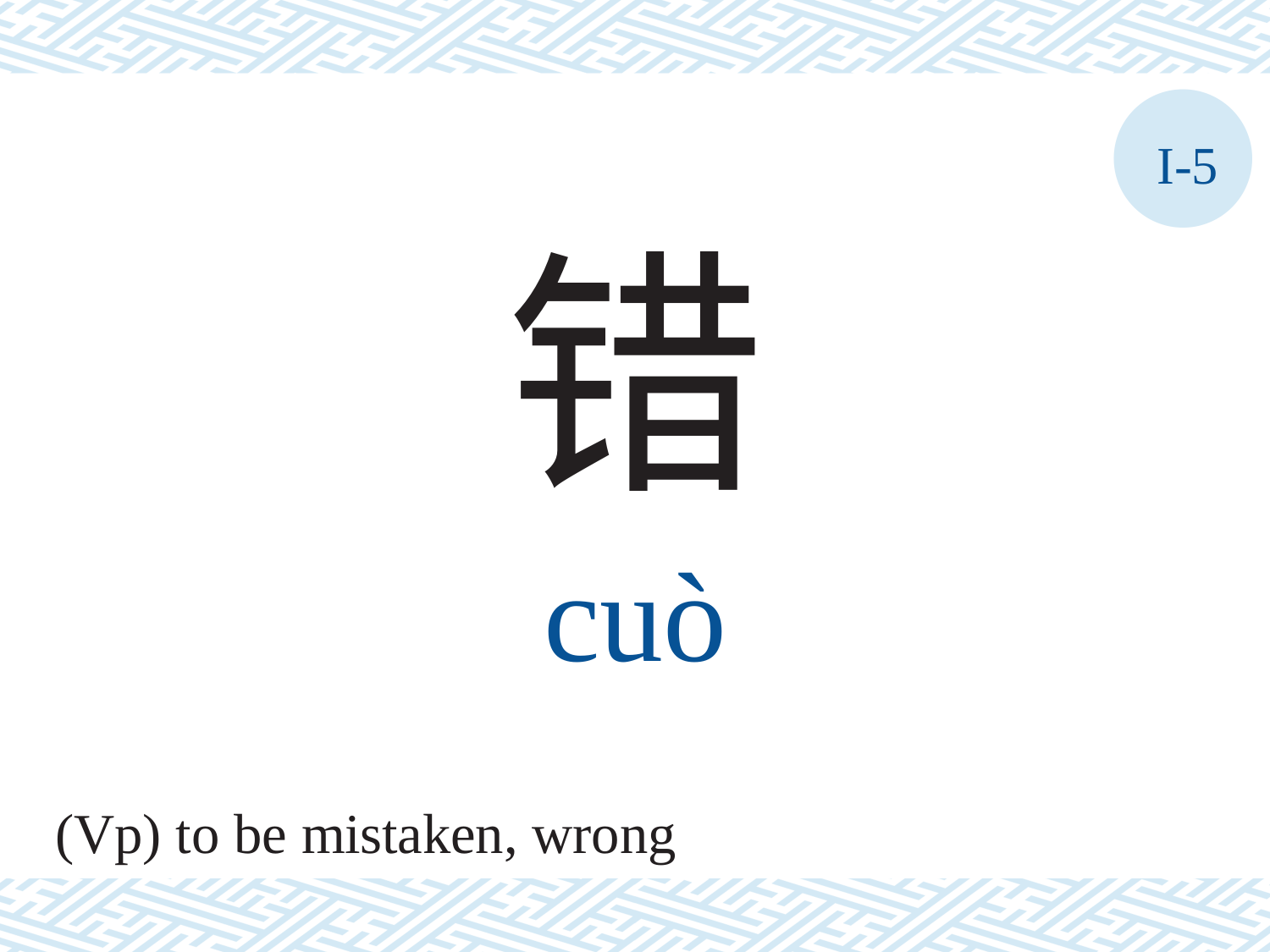

I-5
错
cuò
(Vp) to be mistaken, wrong